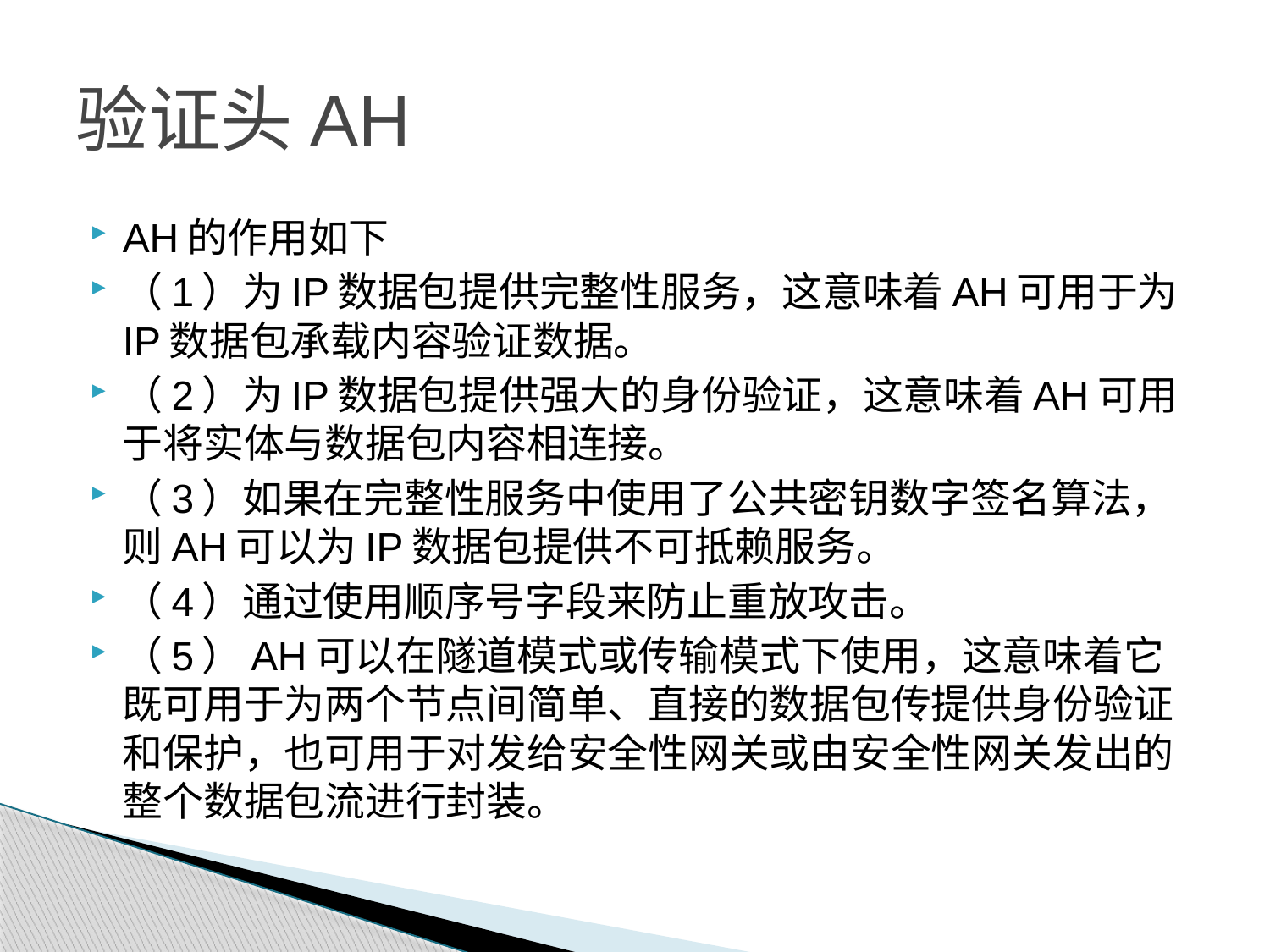

# 验证头AH
AH的作用如下
（1）为IP数据包提供完整性服务，这意味着AH可用于为IP数据包承载内容验证数据。
（2）为IP数据包提供强大的身份验证，这意味着AH可用于将实体与数据包内容相连接。
（3）如果在完整性服务中使用了公共密钥数字签名算法，则AH可以为IP数据包提供不可抵赖服务。
（4）通过使用顺序号字段来防止重放攻击。
（5）AH可以在隧道模式或传输模式下使用，这意味着它既可用于为两个节点间简单、直接的数据包传提供身份验证和保护，也可用于对发给安全性网关或由安全性网关发出的整个数据包流进行封装。